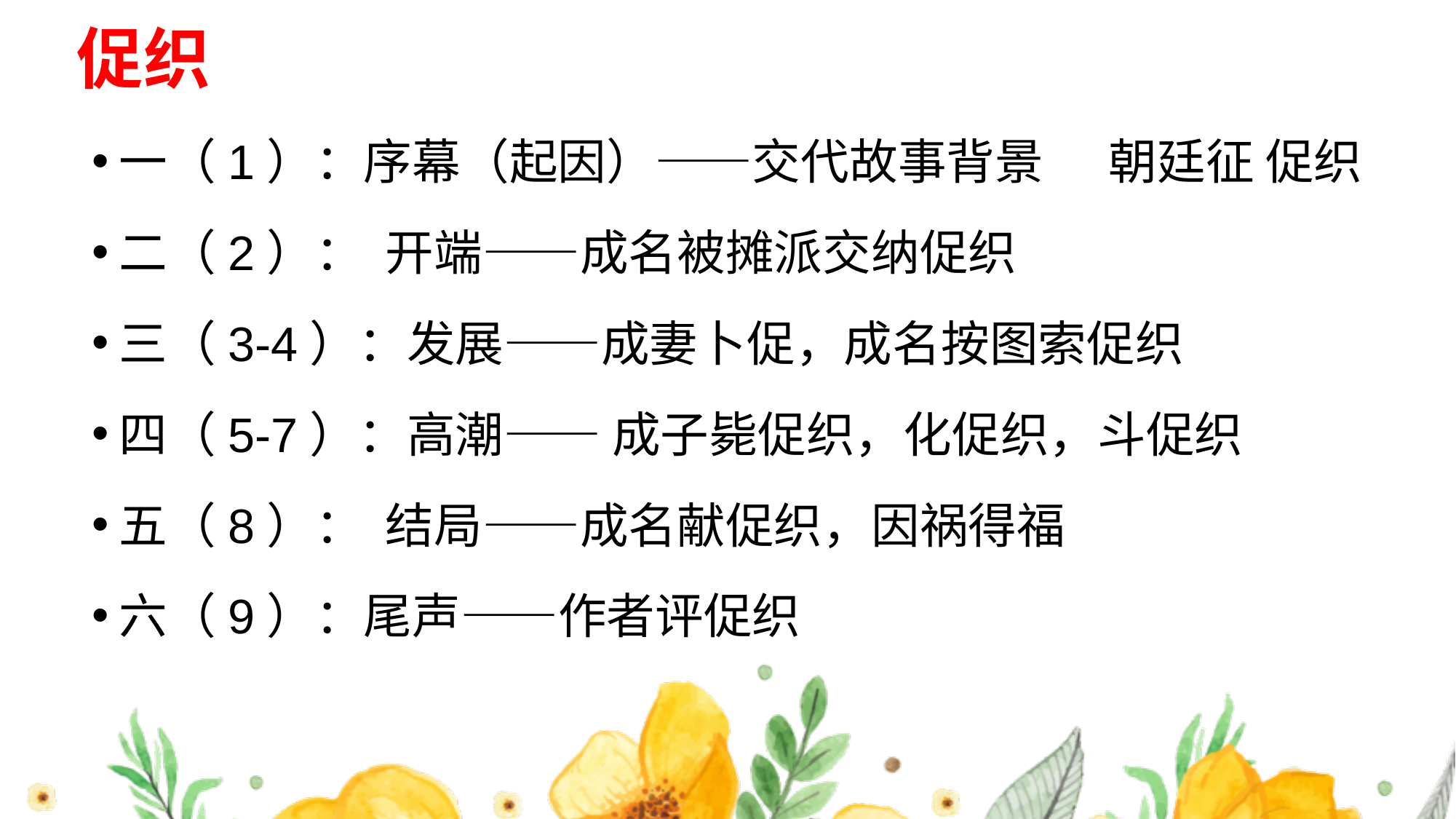

# 促织
一（1）：序幕（起因）——交代故事背景      朝廷征 促织
二（2）：  开端——成名被摊派交纳促织
三（3-4）：发展——成妻卜促，成名按图索促织
四（5-7）：高潮—— 成子毙促织，化促织，斗促织
五（8）：  结局——成名献促织，因祸得福
六（9）：尾声——作者评促织